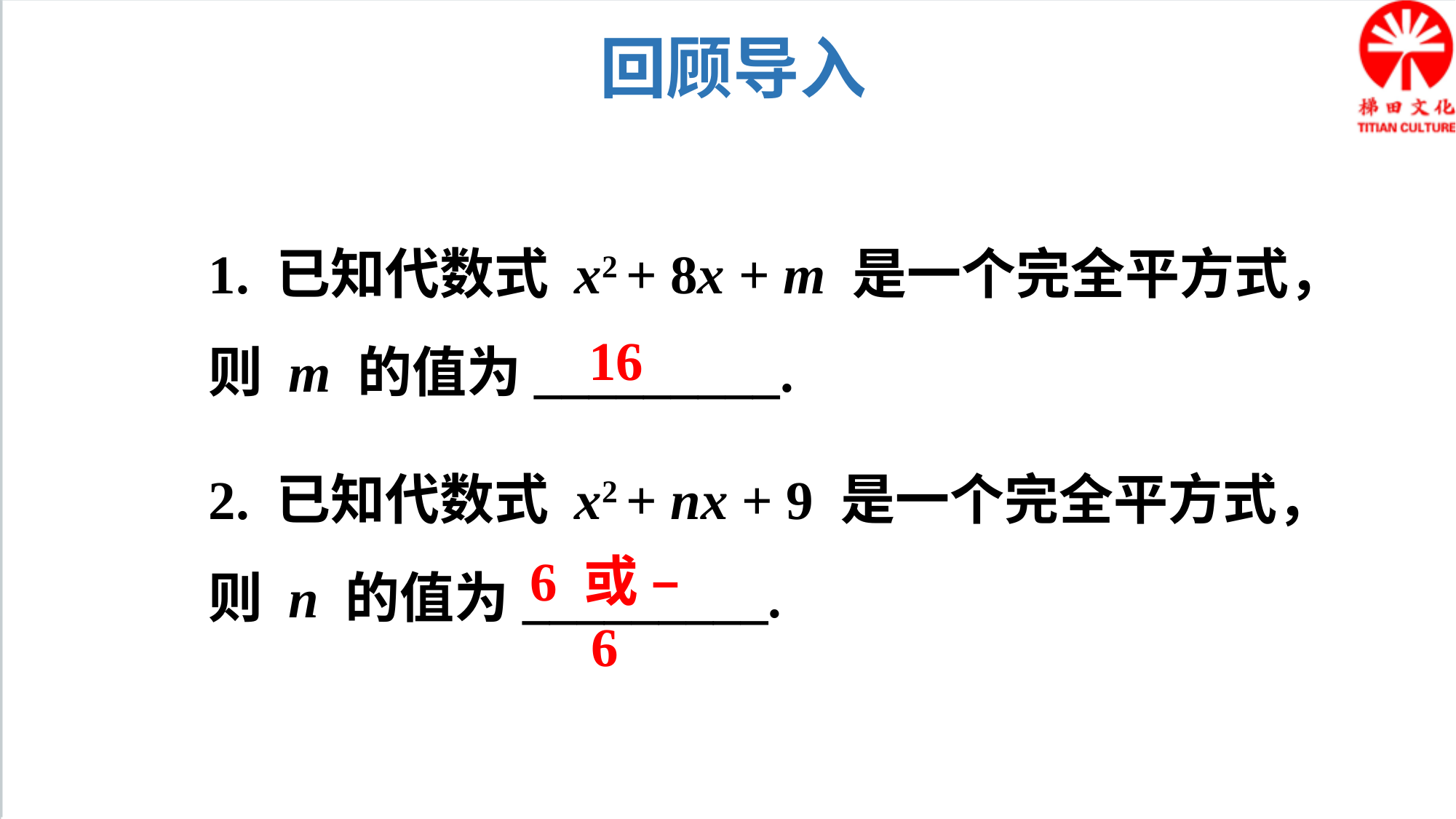

回顾导入
1. 已知代数式 x2 + 8x + m 是一个完全平方式，则 m 的值为_________.
16
2. 已知代数式 x2 + nx + 9 是一个完全平方式，则 n 的值为_________.
6 或 – 6